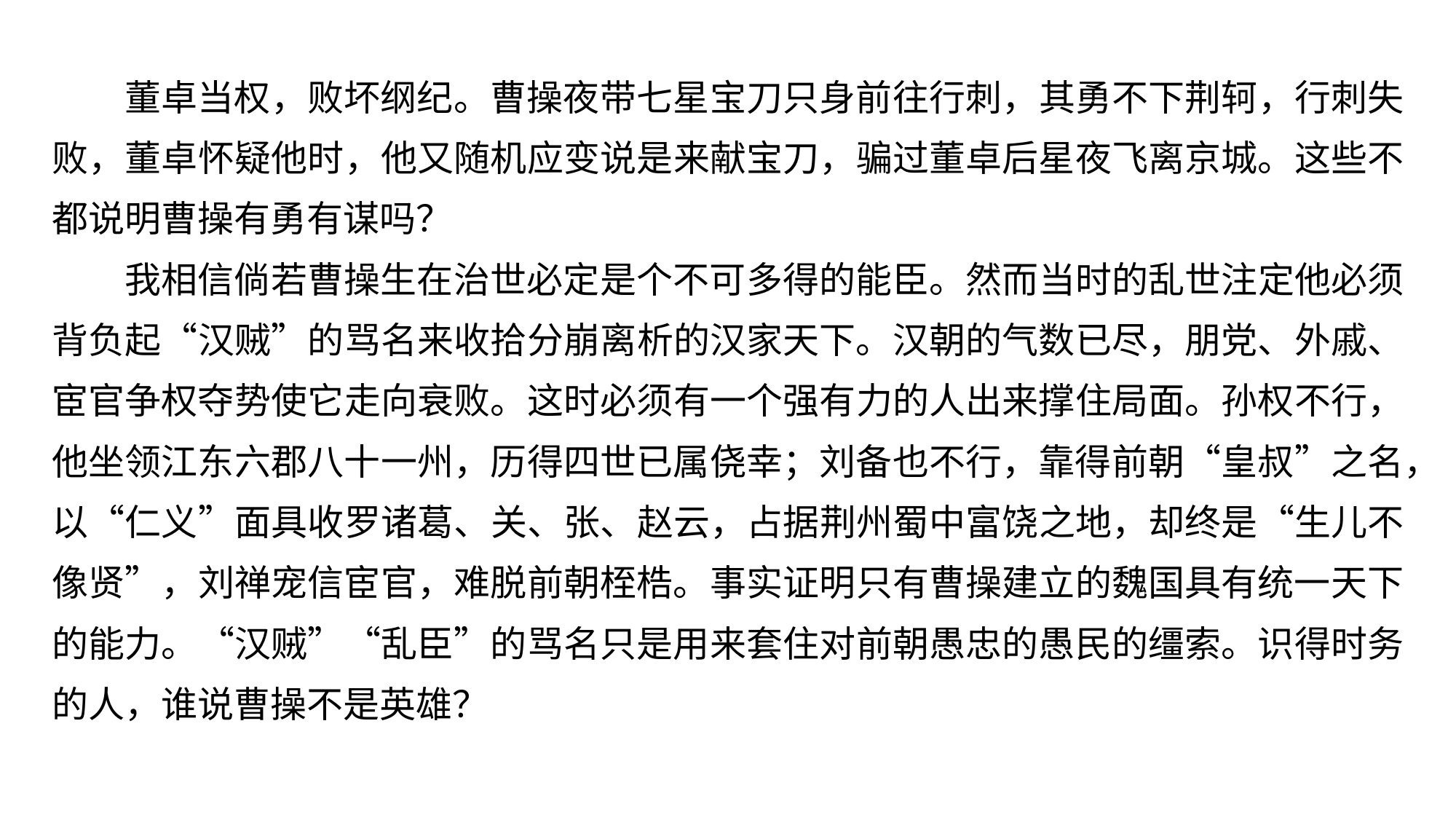

董卓当权，败坏纲纪。曹操夜带七星宝刀只身前往行刺，其勇不下荆轲，行刺失败，董卓怀疑他时，他又随机应变说是来献宝刀，骗过董卓后星夜飞离京城。这些不都说明曹操有勇有谋吗？
我相信倘若曹操生在治世必定是个不可多得的能臣。然而当时的乱世注定他必须背负起“汉贼”的骂名来收拾分崩离析的汉家天下。汉朝的气数已尽，朋党、外戚、宦官争权夺势使它走向衰败。这时必须有一个强有力的人出来撑住局面。孙权不行，他坐领江东六郡八十一州，历得四世已属侥幸；刘备也不行，靠得前朝“皇叔”之名，以“仁义”面具收罗诸葛、关、张、赵云，占据荆州蜀中富饶之地，却终是“生儿不像贤”，刘禅宠信宦官，难脱前朝桎梏。事实证明只有曹操建立的魏国具有统一天下的能力。“汉贼”“乱臣”的骂名只是用来套住对前朝愚忠的愚民的缰索。识得时务的人，谁说曹操不是英雄？